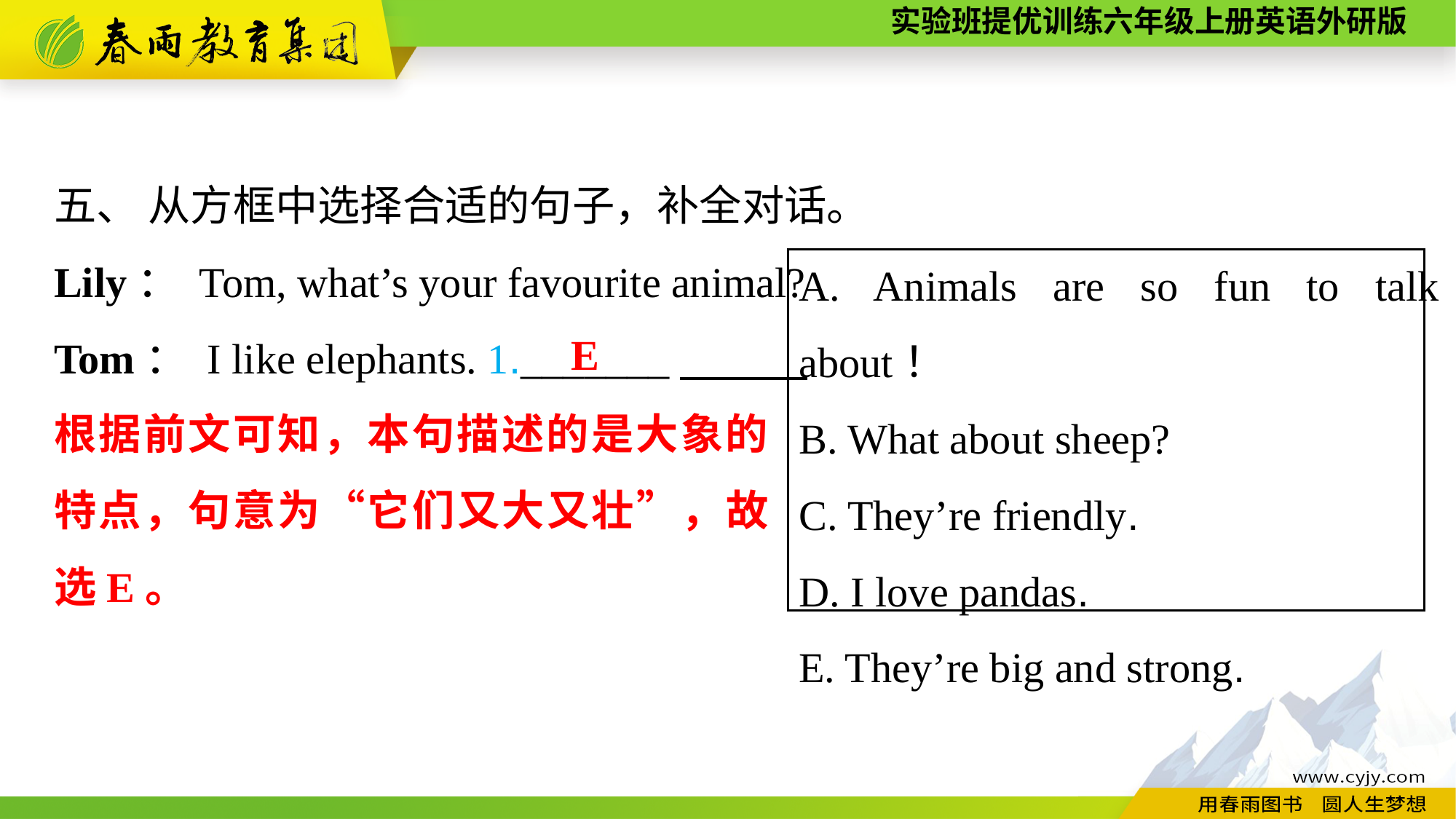

五、 从方框中选择合适的句子，补全对话。
Lily： Tom, what’s your favourite animal?
Tom： I like elephants. 1._______

A. Animals are so fun to talk about！
B. What about sheep?
C. They’re friendly.
D. I love pandas.
E. They’re big and strong.

E
根据前文可知，本句描述的是大象的特点，句意为“它们又大又壮”，故选E。